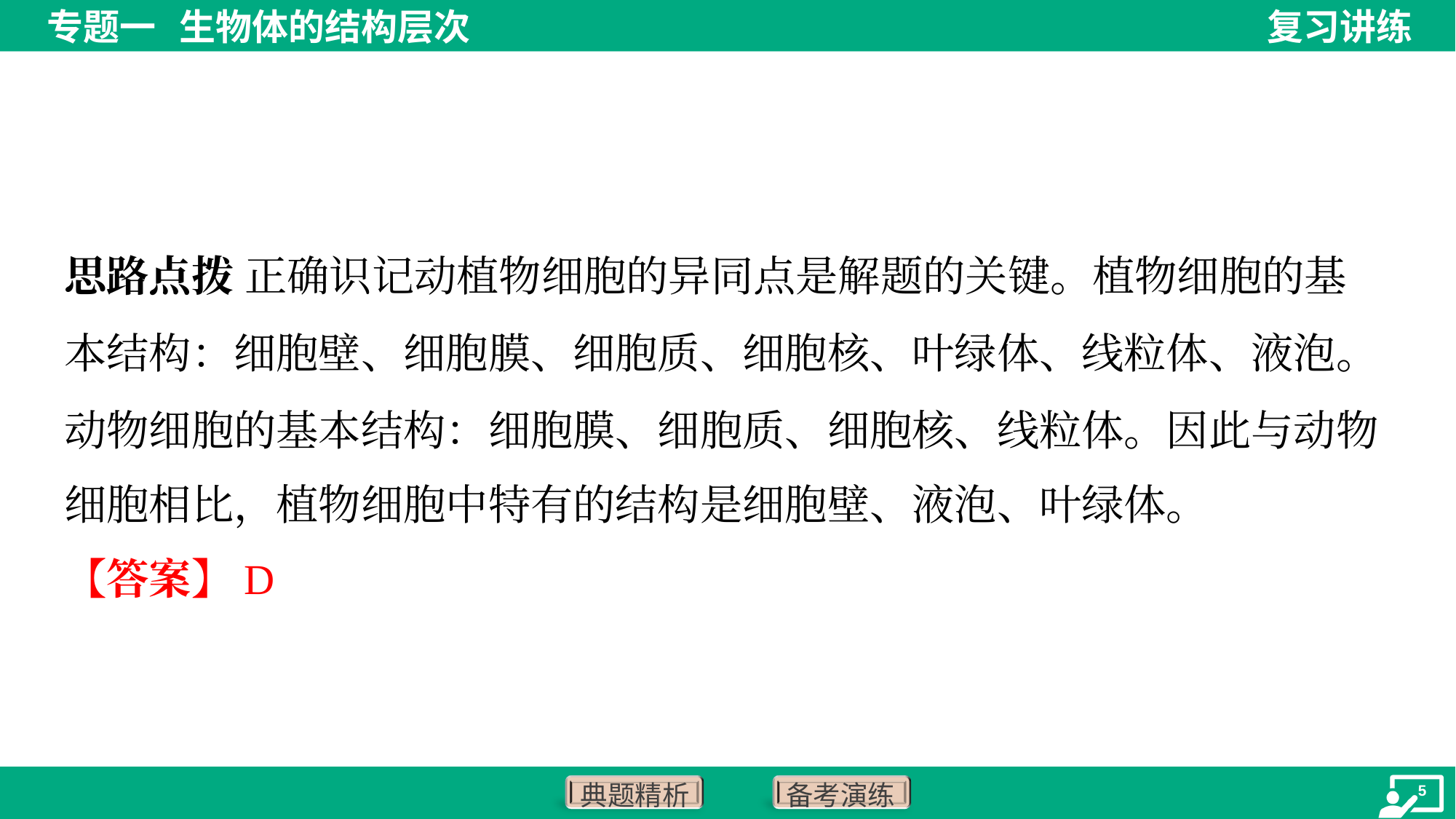

思路点拨 正确识记动植物细胞的异同点是解题的关键。植物细胞的基
本结构：细胞壁、细胞膜、细胞质、细胞核、叶绿体、线粒体、液泡。
动物细胞的基本结构：细胞膜、细胞质、细胞核、线粒体。因此与动物
细胞相比，植物细胞中特有的结构是细胞壁、液泡、叶绿体。
【答案】D